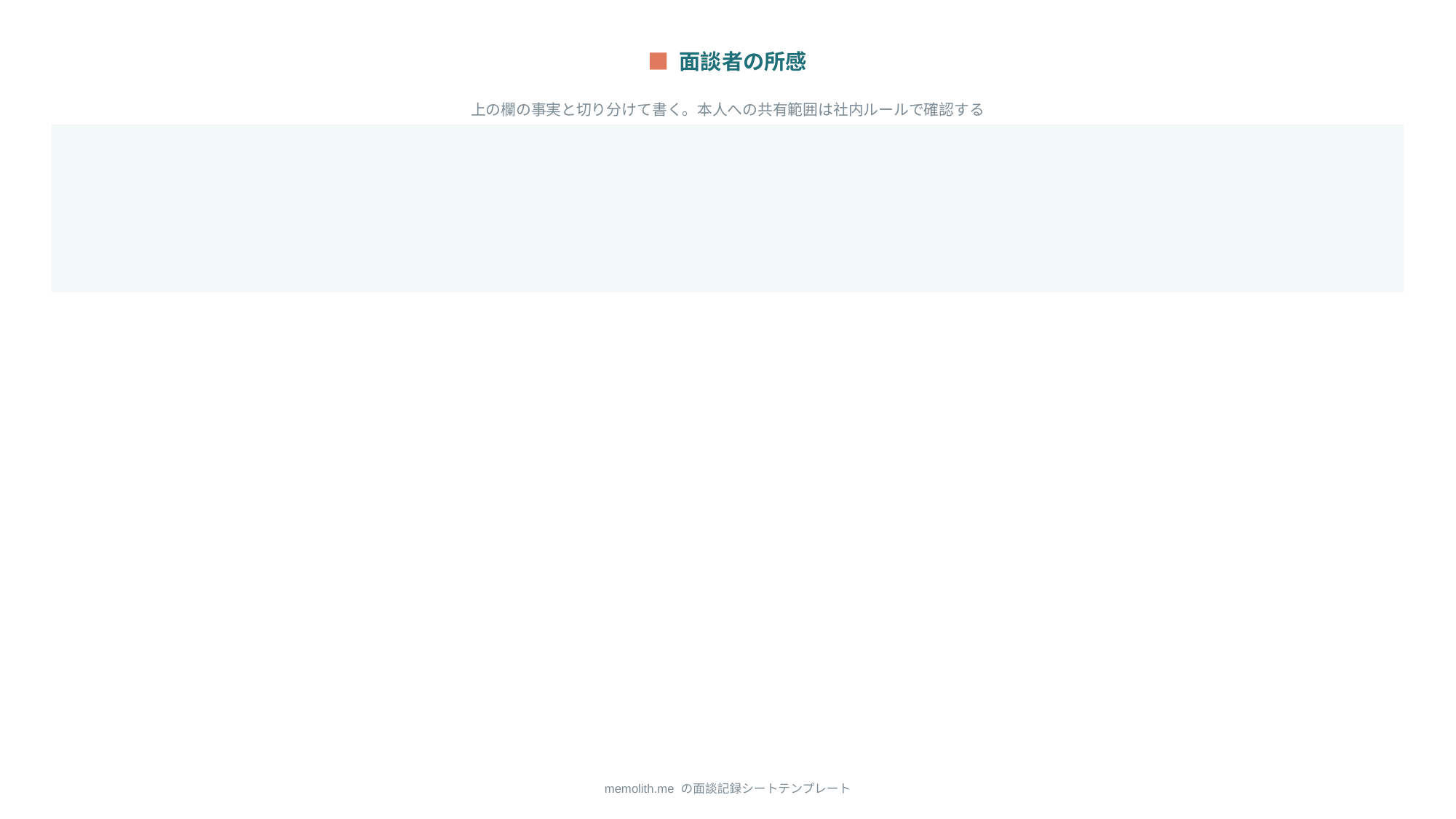

■ 面談者の所感
上の欄の事実と切り分けて書く。本人への共有範囲は社内ルールで確認する

memolith.me の面談記録シートテンプレート